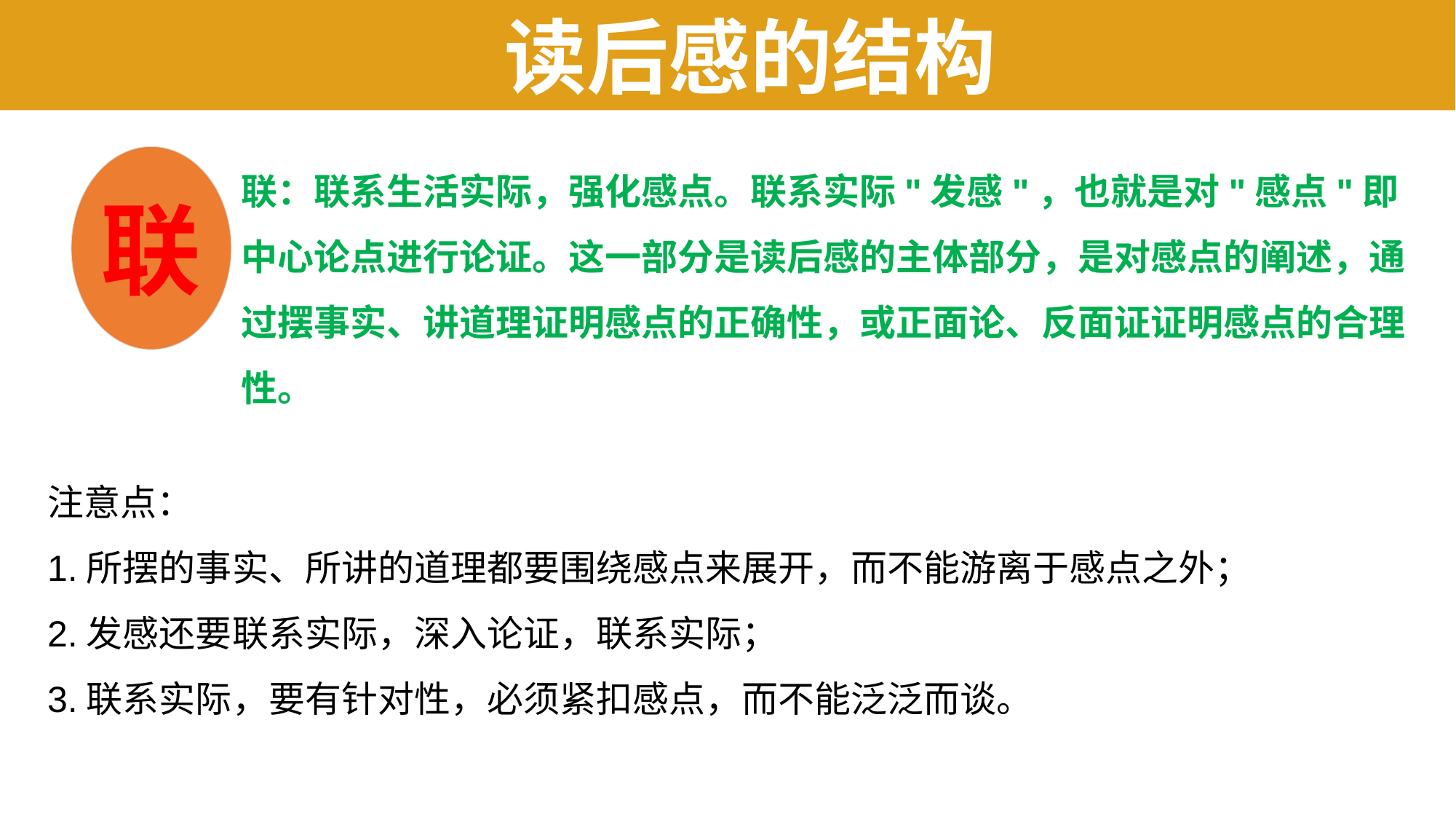

读后感的结构
联：联系生活实际，强化感点。联系实际"发感"，也就是对"感点"即中心论点进行论证。这一部分是读后感的主体部分，是对感点的阐述，通过摆事实、讲道理证明感点的正确性，或正面论、反面证证明感点的合理性。

联
注意点：
1.所摆的事实、所讲的道理都要围绕感点来展开，而不能游离于感点之外；
2.发感还要联系实际，深入论证，联系实际；
3.联系实际，要有针对性，必须紧扣感点，而不能泛泛而谈。